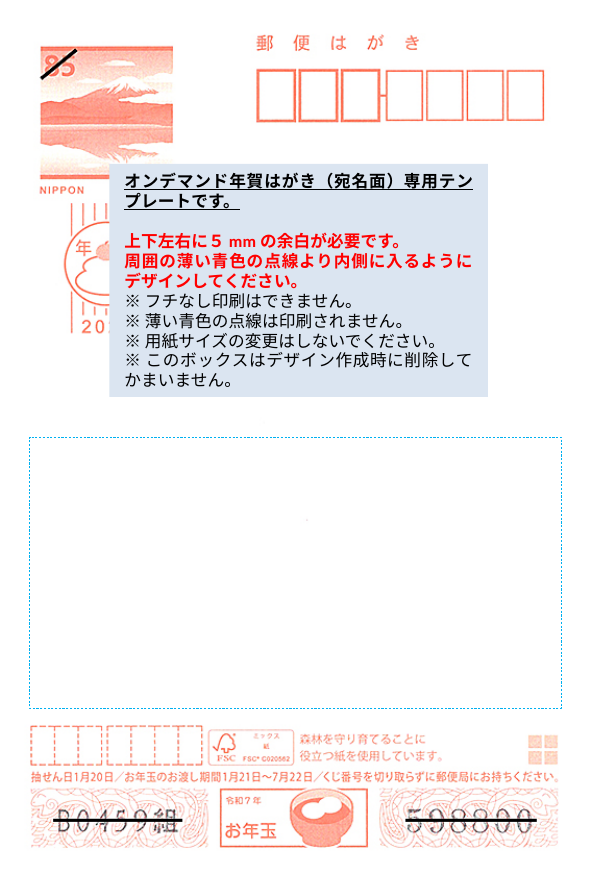

オンデマンド年賀はがき（宛名面）専用テンプレートです。

上下左右に５mmの余白が必要です。
周囲の薄い青色の点線より内側に入るようにデザインしてください。
※フチなし印刷はできません。
※薄い青色の点線は印刷されません。
※用紙サイズの変更はしないでください。
※このボックスはデザイン作成時に削除してかまいません。